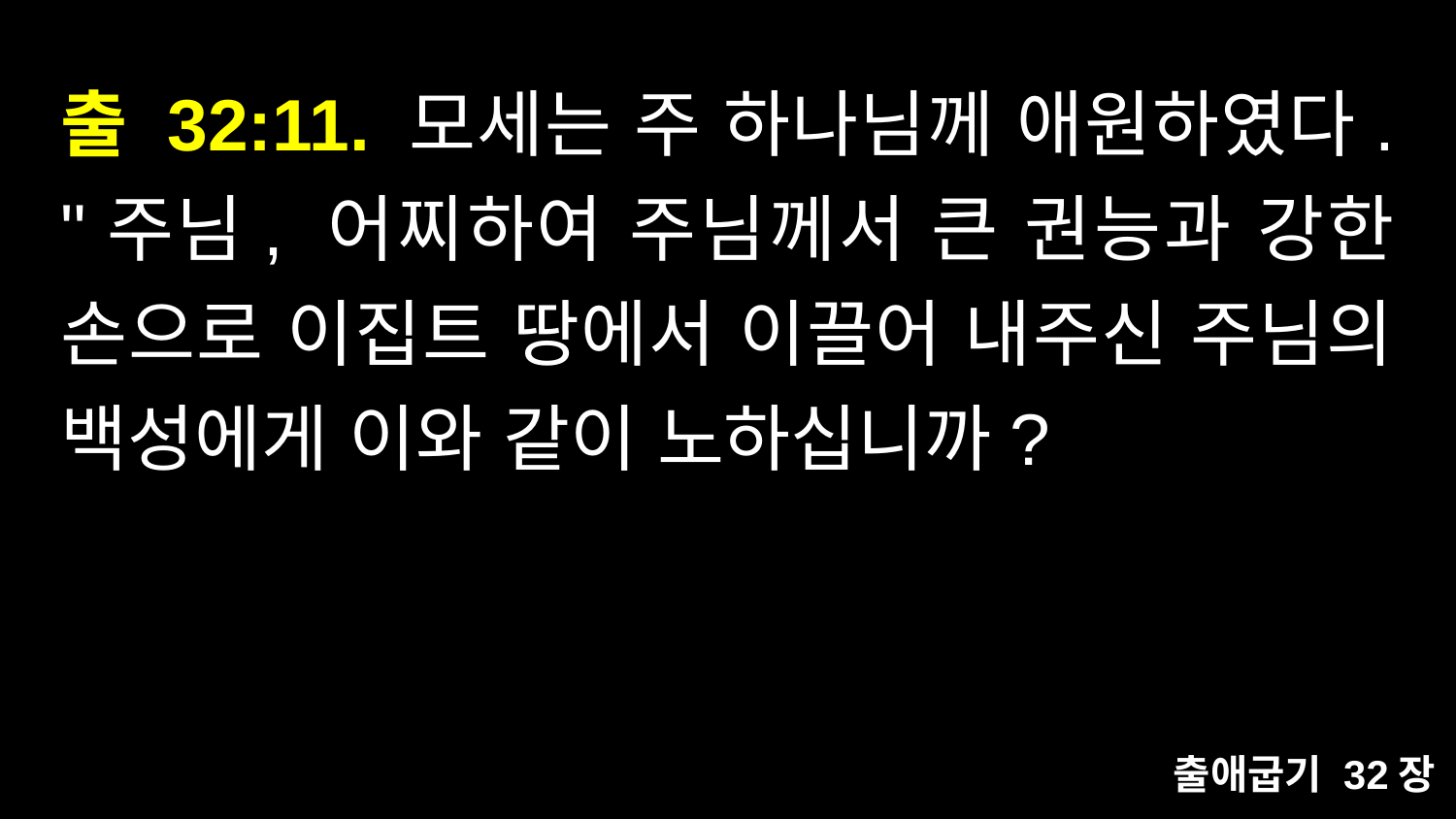

# 출 32:11. 모세는 주 하나님께 애원하였다. "주님, 어찌하여 주님께서 큰 권능과 강한 손으로 이집트 땅에서 이끌어 내주신 주님의 백성에게 이와 같이 노하십니까?
출애굽기 32장